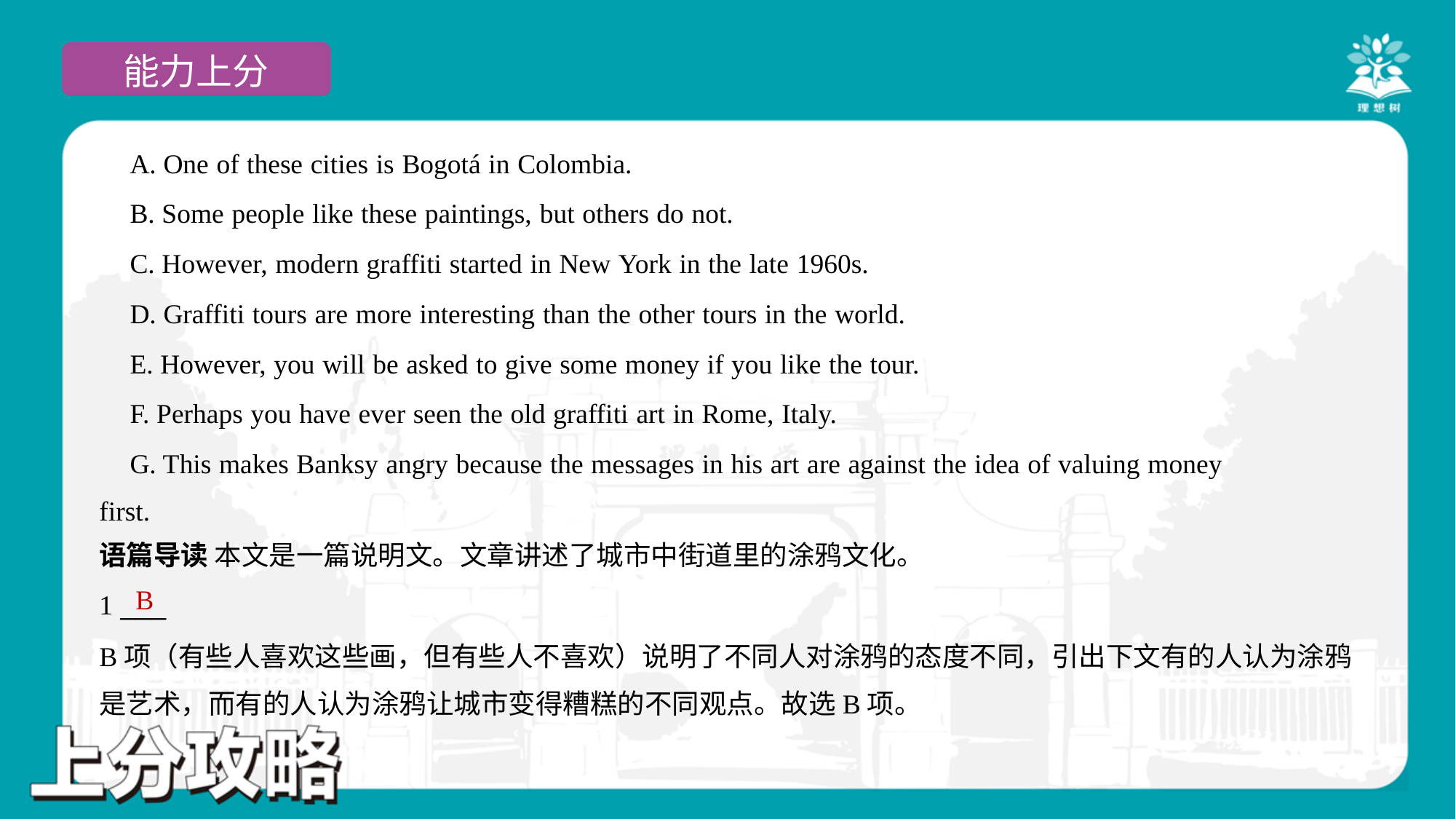

A. One of these cities is Bogotá in Colombia.
    B. Some people like these paintings, but others do not.
    C. However, modern graffiti started in New York in the late 1960s.
    D. Graffiti tours are more interesting than the other tours in the world.
    E. However, you will be asked to give some money if you like the tour.
    F. Perhaps you have ever seen the old graffiti art in Rome, Italy.
    G. This makes Banksy angry because the messages in his art are against the idea of valuing money
first.
语篇导读 本文是一篇说明文。文章讲述了城市中街道里的涂鸦文化。
B
1 ___
B项（有些人喜欢这些画，但有些人不喜欢）说明了不同人对涂鸦的态度不同，引出下文有的人认为涂鸦
是艺术，而有的人认为涂鸦让城市变得糟糕的不同观点。故选B项。